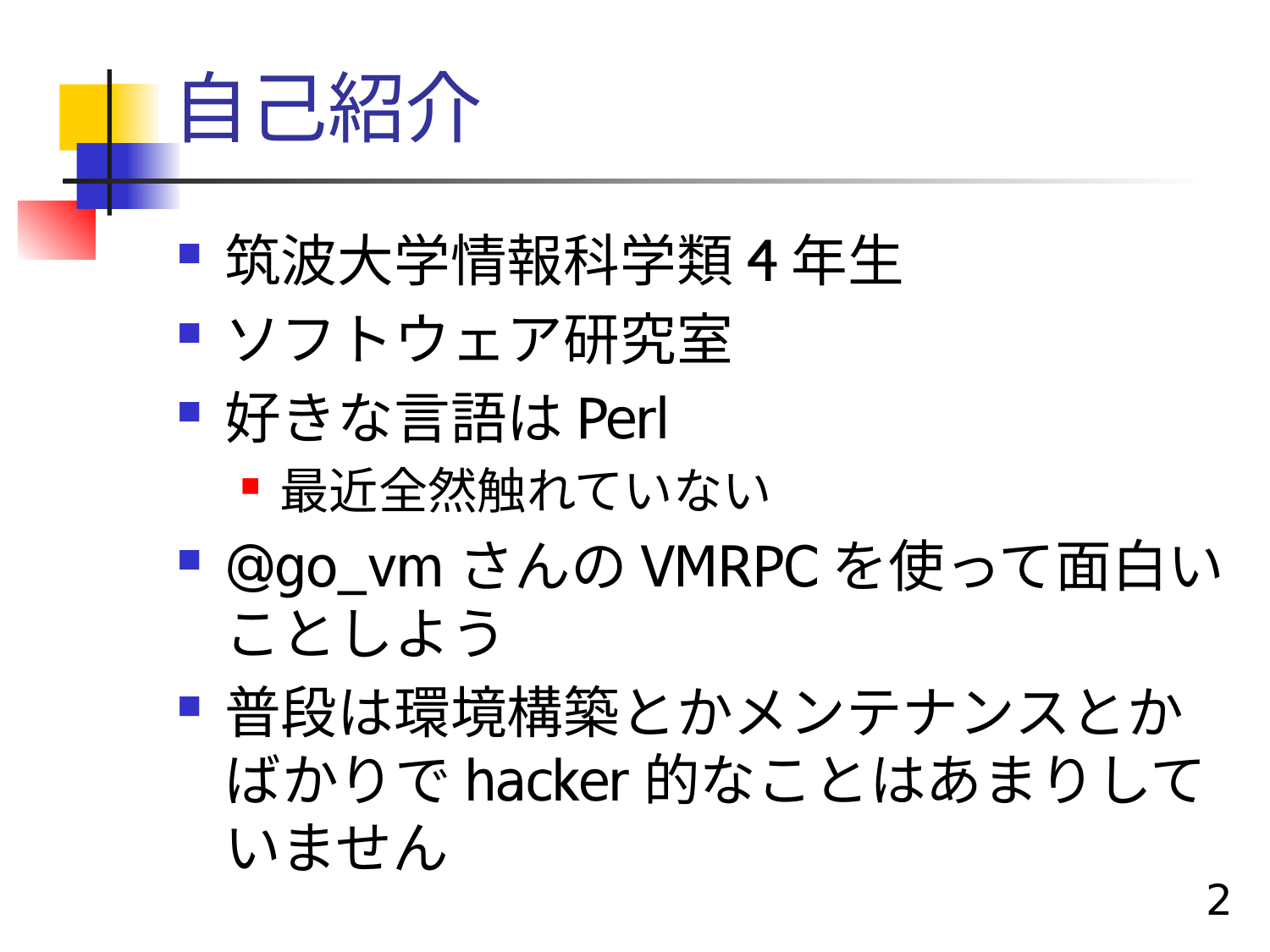

# 自己紹介
筑波大学情報科学類4年生
ソフトウェア研究室
好きな言語はPerl
最近全然触れていない
@go_vmさんのVMRPCを使って面白いことしよう
普段は環境構築とかメンテナンスとかばかりでhacker的なことはあまりしていません

2